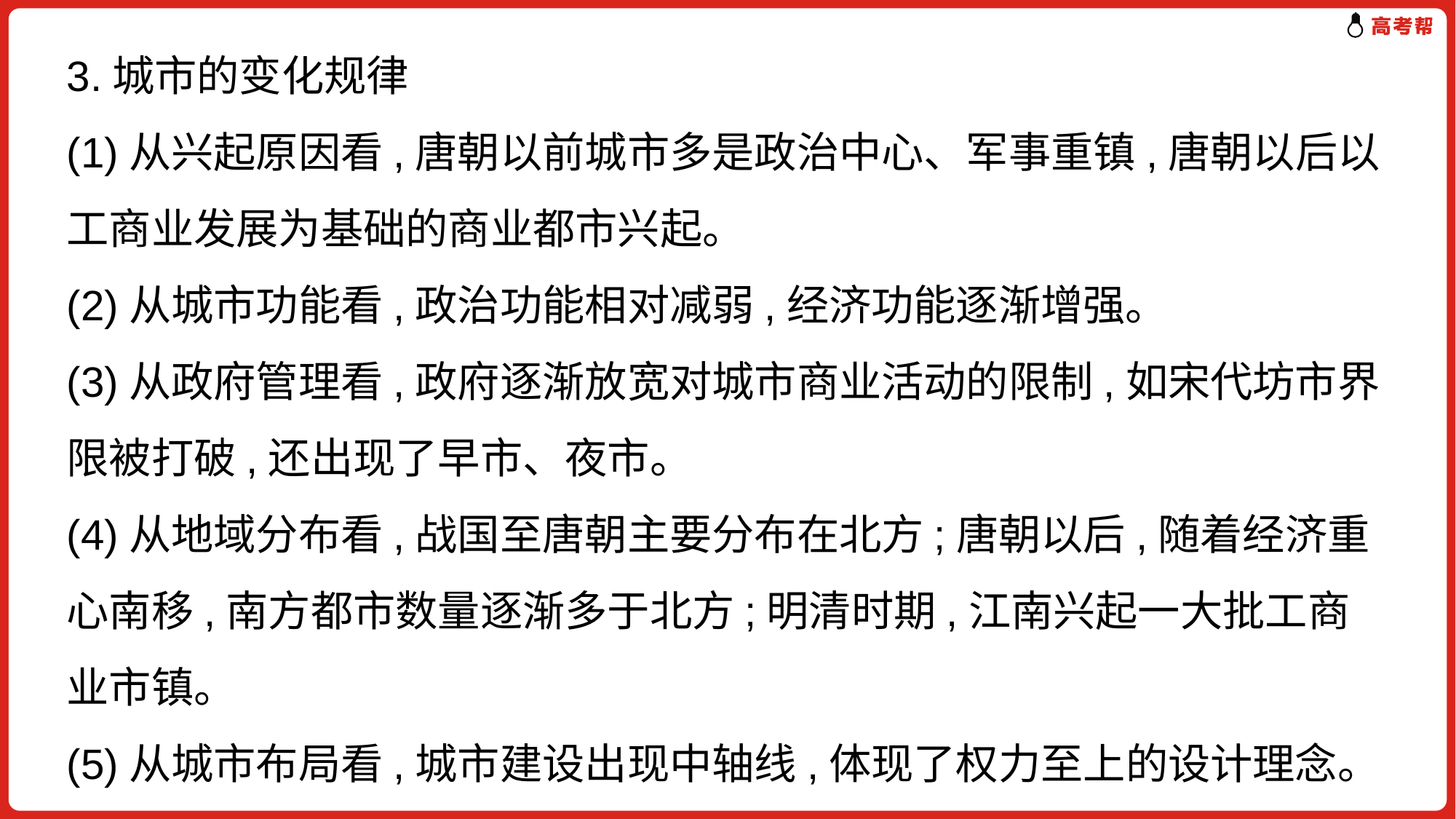

3.城市的变化规律
(1)从兴起原因看,唐朝以前城市多是政治中心、军事重镇,唐朝以后以工商业发展为基础的商业都市兴起。
(2)从城市功能看,政治功能相对减弱,经济功能逐渐增强。
(3)从政府管理看,政府逐渐放宽对城市商业活动的限制,如宋代坊市界限被打破,还出现了早市、夜市。
(4)从地域分布看,战国至唐朝主要分布在北方;唐朝以后,随着经济重心南移,南方都市数量逐渐多于北方;明清时期,江南兴起一大批工商业市镇。
(5)从城市布局看,城市建设出现中轴线,体现了权力至上的设计理念。
(6)从影响看,市民价值观念和生活方式发生变化。